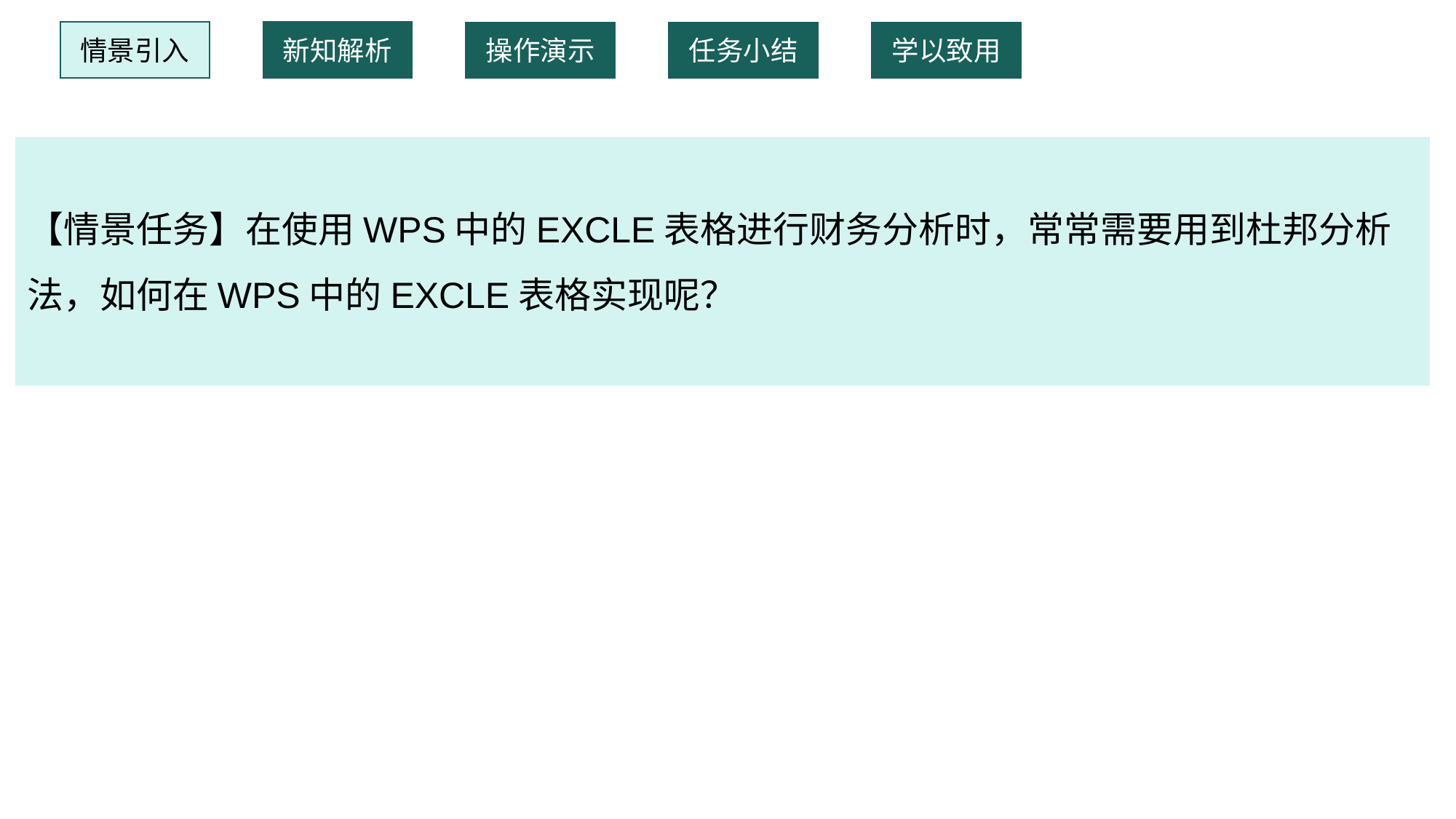

情景引入
新知解析
操作演示
任务小结
学以致用

【情景任务】在使用WPS中的EXCLE表格进行财务分析时，常常需要用到杜邦分析法，如何在WPS中的EXCLE表格实现呢？